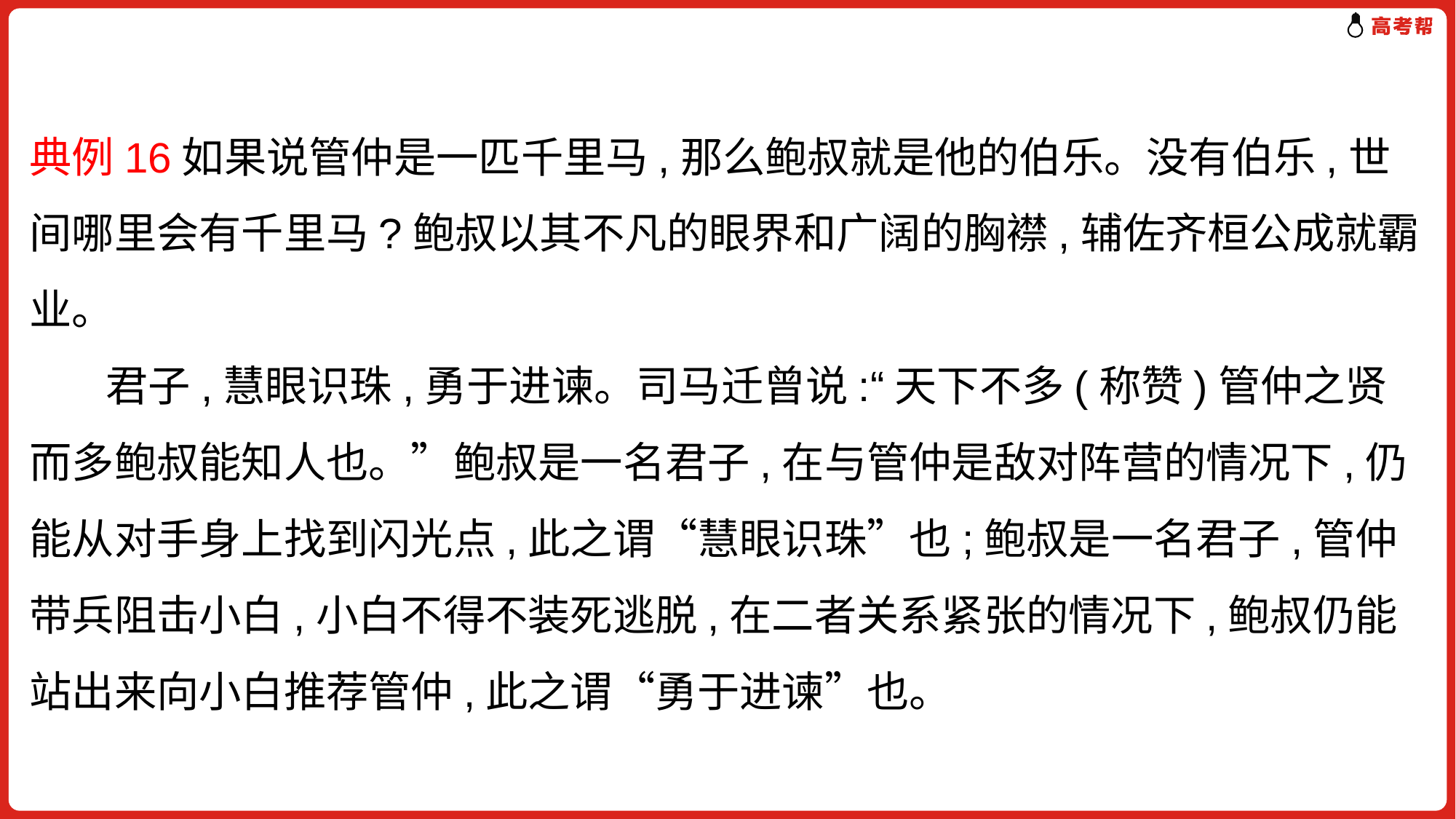

典例16如果说管仲是一匹千里马,那么鲍叔就是他的伯乐。没有伯乐,世间哪里会有千里马?鲍叔以其不凡的眼界和广阔的胸襟,辅佐齐桓公成就霸业。
       君子,慧眼识珠,勇于进谏。司马迁曾说:“天下不多(称赞)管仲之贤而多鲍叔能知人也。”鲍叔是一名君子,在与管仲是敌对阵营的情况下,仍能从对手身上找到闪光点,此之谓“慧眼识珠”也;鲍叔是一名君子,管仲带兵阻击小白,小白不得不装死逃脱,在二者关系紧张的情况下,鲍叔仍能站出来向小白推荐管仲,此之谓“勇于进谏”也。